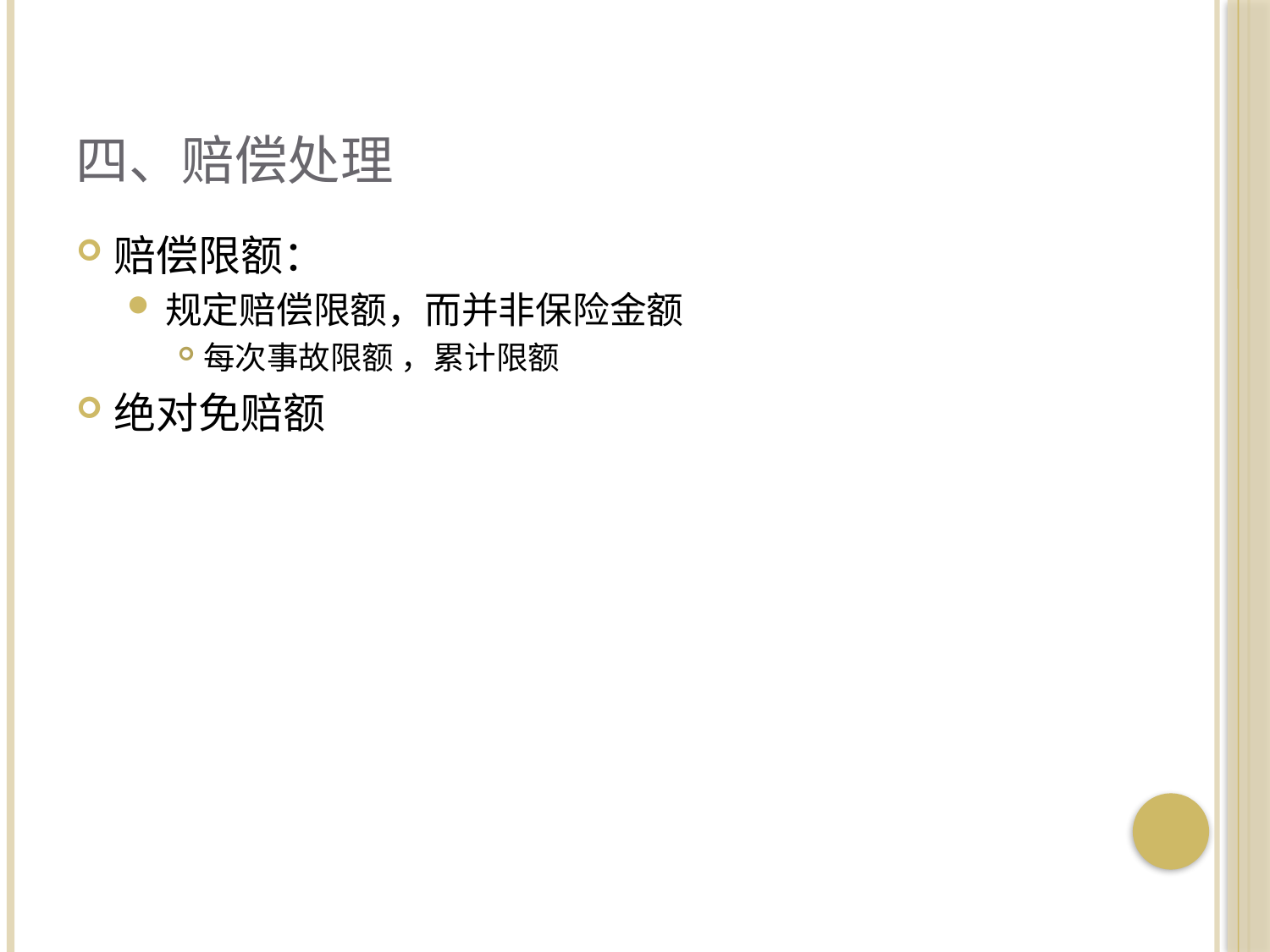

# 四、赔偿处理
赔偿限额：
规定赔偿限额，而并非保险金额
每次事故限额 ，累计限额
绝对免赔额